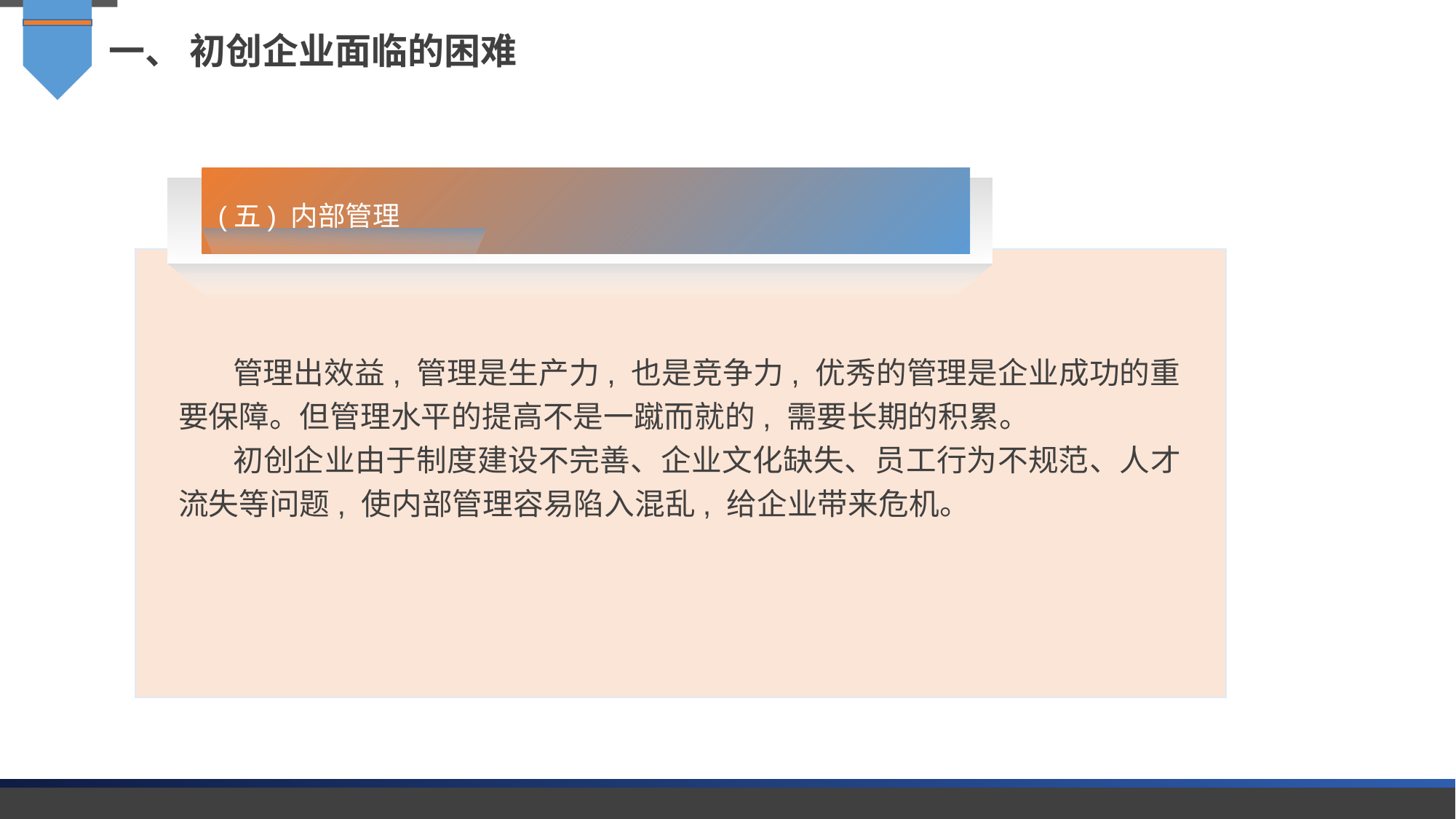

一、 初创企业面临的困难

(五) 内部管理

管理出效益, 管理是生产力, 也是竞争力, 优秀的管理是企业成功的重要保障。但管理水平的提高不是一蹴而就的, 需要长期的积累。
初创企业由于制度建设不完善、企业文化缺失、员工行为不规范、人才流失等问题, 使内部管理容易陷入混乱, 给企业带来危机。